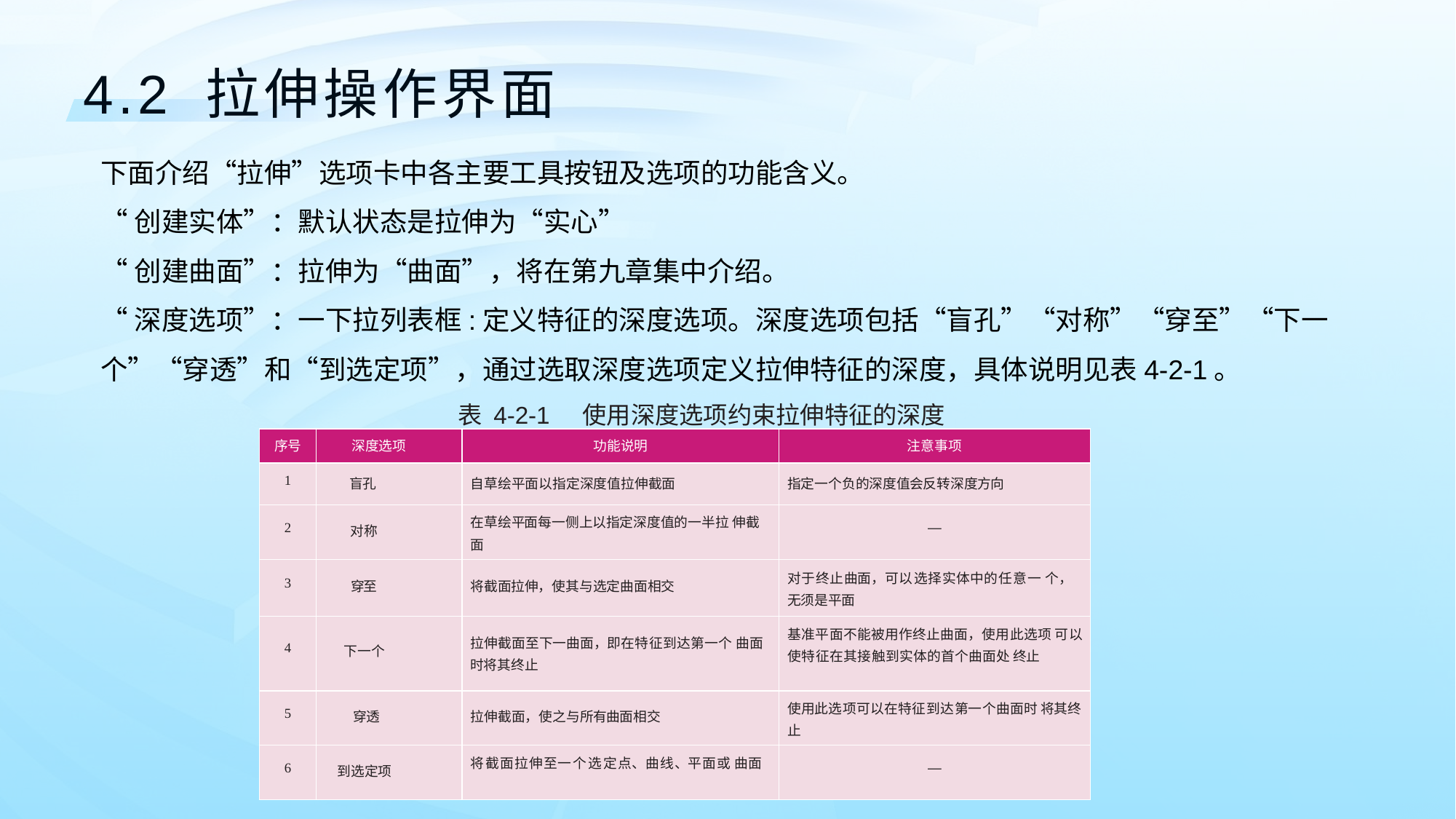

4.2 拉伸操作界面
下面介绍“拉伸”选项卡中各主要工具按钮及选项的功能含义。
“创建实体”：默认状态是拉伸为“实心”
“创建曲面”：拉伸为“曲面”，将在第九章集中介绍。
“深度选项”：一下拉列表框:定义特征的深度选项。深度选项包括“盲孔”“对称”“穿至”“下一个”“穿透”和“到选定项”，通过选取深度选项定义拉伸特征的深度，具体说明见表4-2-1。
表 4-2-1    使用深度选项约束拉伸特征的深度
| 序号 | 深度选项 | 功能说明 | 注意事项 |
| --- | --- | --- | --- |
| 1 | 盲孔 | 自草绘平面以指定深度值拉伸截面 | 指定一个负的深度值会反转深度方向 |
| 2 | 对称 | 在草绘平面每一侧上以指定深度值的一半拉 伸截面 | — |
| 3 | 穿至 | 将截面拉伸，使其与选定曲面相交 | 对于终止曲面，可以选择实体中的任意一 个，无须是平面 |
| 4 | 下一个 | 拉伸截面至下一曲面，即在特征到达第一个 曲面时将其终止 | 基准平面不能被用作终止曲面，使用此选项 可以使特征在其接触到实体的首个曲面处 终止 |
| 5 | 穿透 | 拉伸截面，使之与所有曲面相交 | 使用此选项可以在特征到达第一个曲面时 将其终止 |
| 6 | 到选定项 | 将截面拉伸至一个选定点、曲线、平面或 曲面 | — |